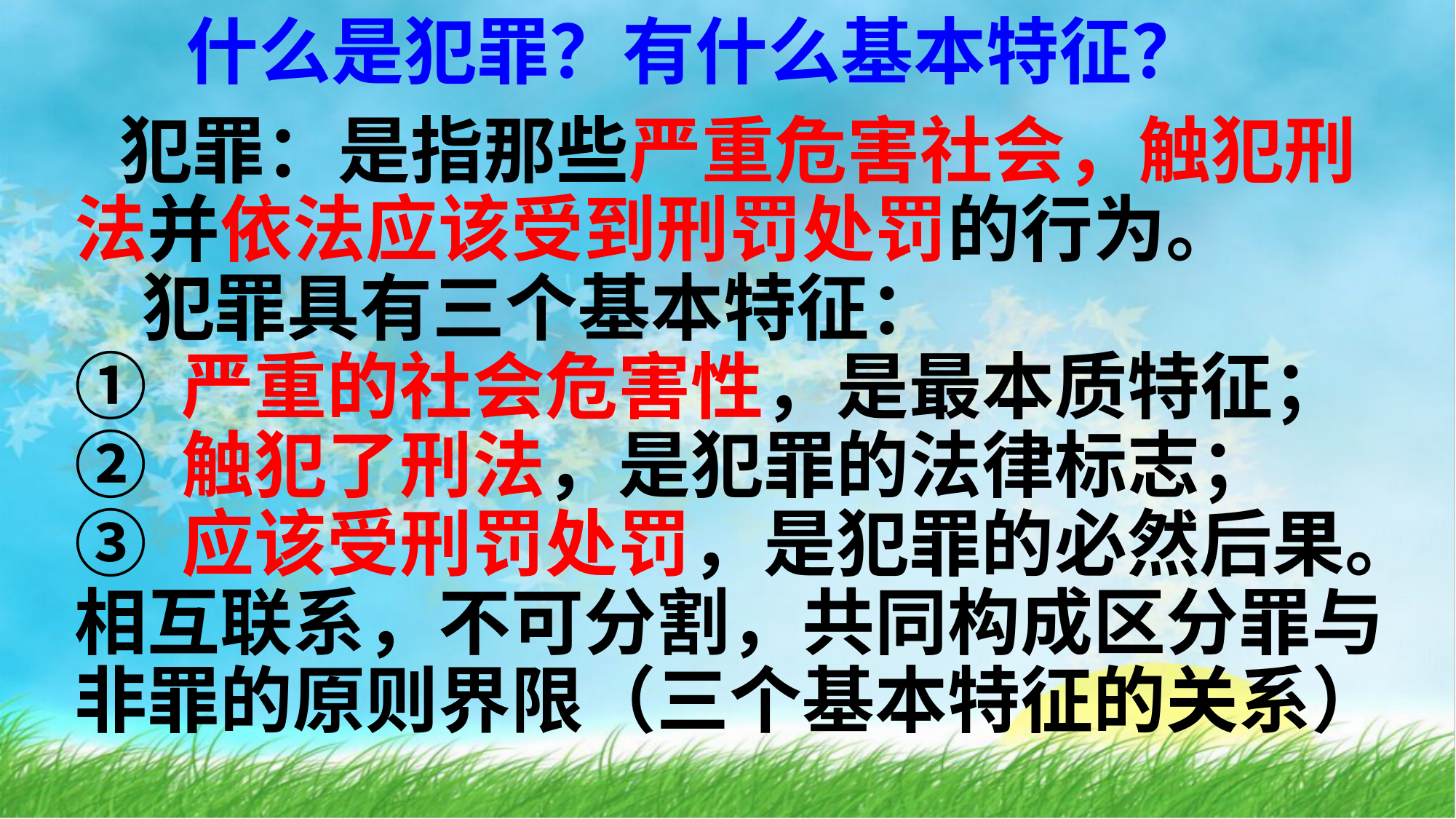

什么是犯罪？有什么基本特征？
   犯罪：是指那些严重危害社会，触犯刑法并依法应该受到刑罚处罚的行为。
   犯罪具有三个基本特征：
① 严重的社会危害性，是最本质特征；
② 触犯了刑法，是犯罪的法律标志；
③ 应该受刑罚处罚，是犯罪的必然后果。
相互联系，不可分割，共同构成区分罪与非罪的原则界限（三个基本特征的关系）